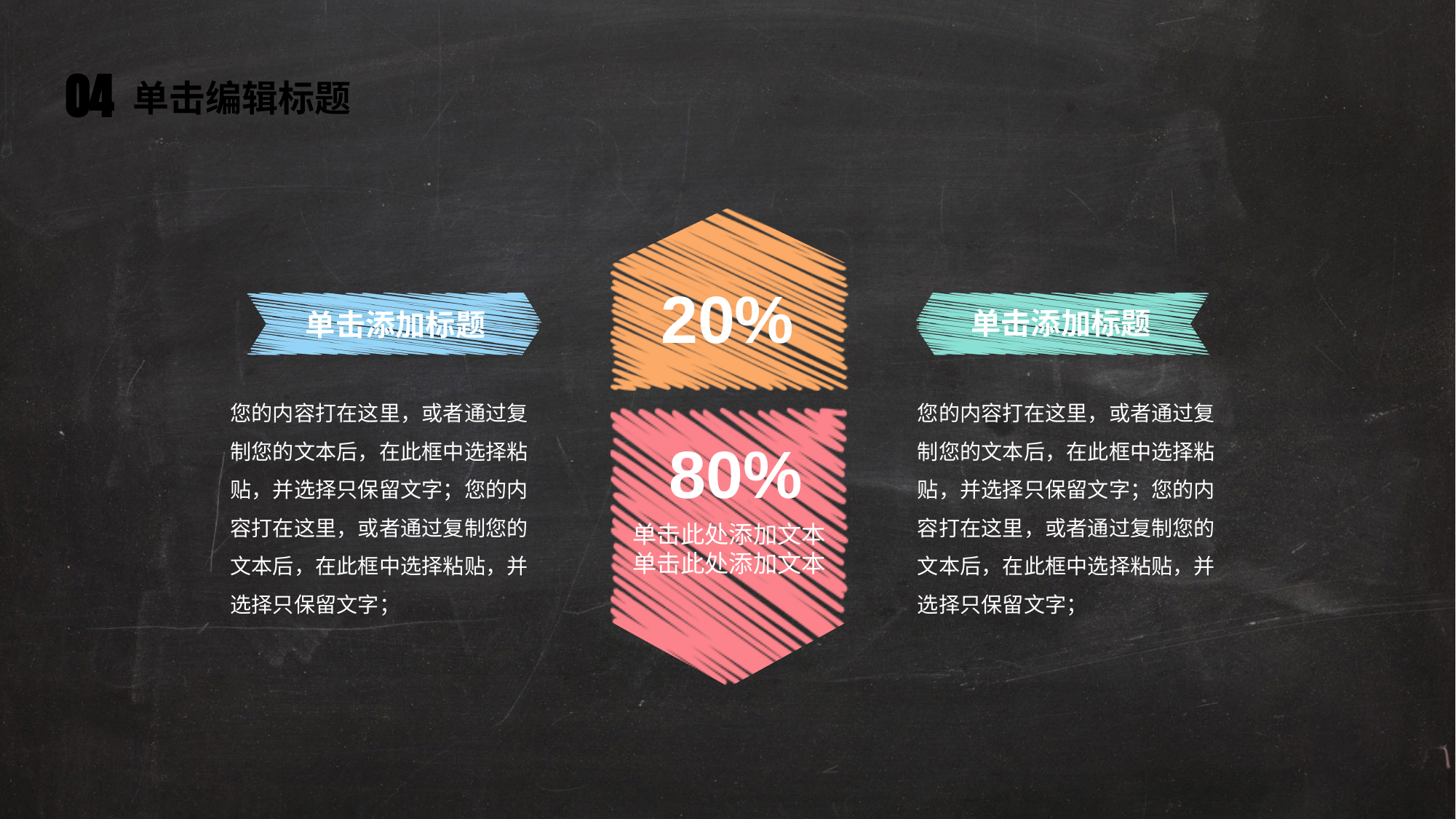

04
单击编辑标题

20%

单击添加标题

单击添加标题
您的内容打在这里，或者通过复制您的文本后，在此框中选择粘贴，并选择只保留文字；您的内容打在这里，或者通过复制您的文本后，在此框中选择粘贴，并选择只保留文字；

您的内容打在这里，或者通过复制您的文本后，在此框中选择粘贴，并选择只保留文字；您的内容打在这里，或者通过复制您的文本后，在此框中选择粘贴，并选择只保留文字；

80%

单击此处添加文本
单击此处添加文本